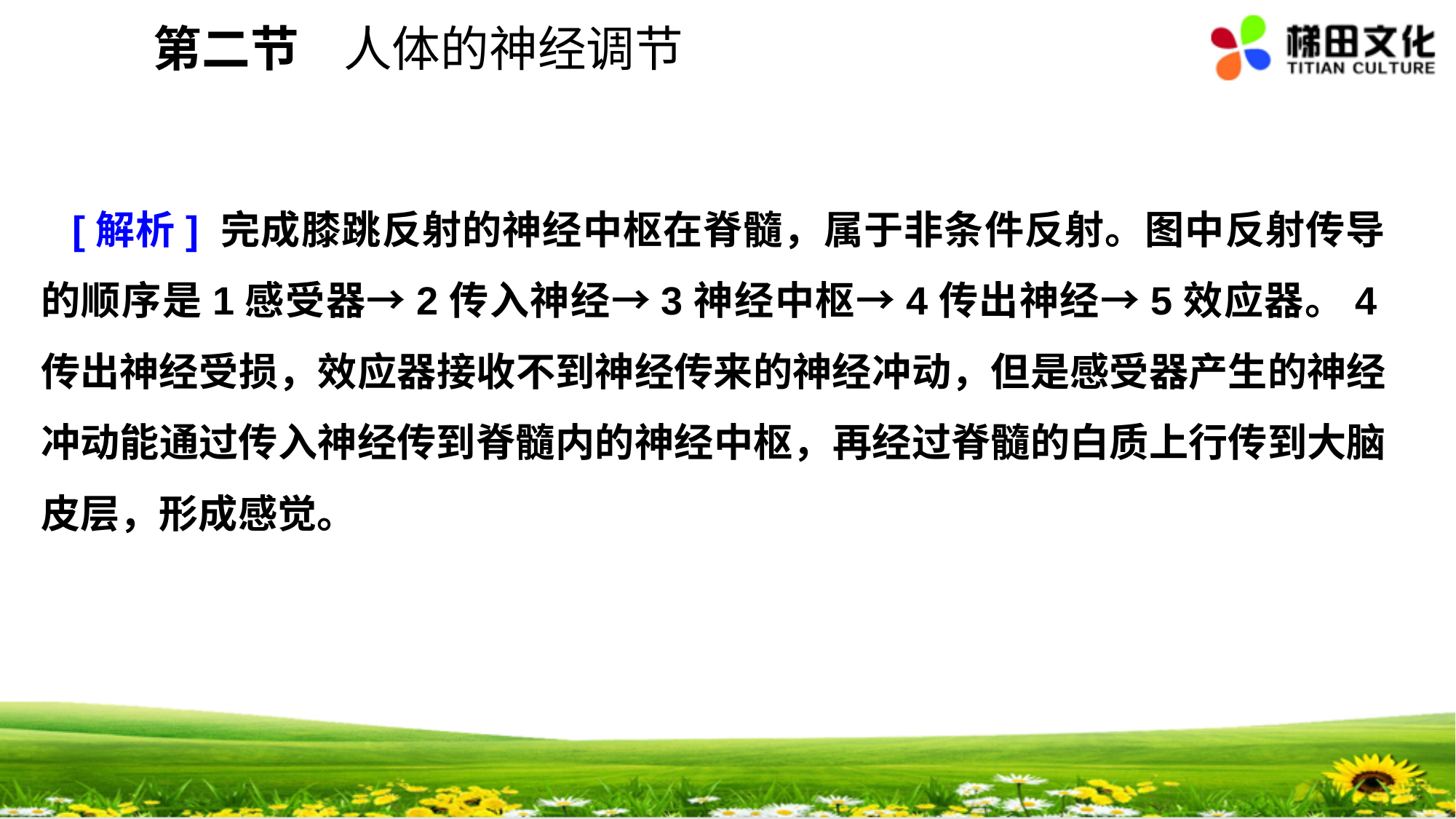

第二节    人体的神经调节
[解析] 完成膝跳反射的神经中枢在脊髓，属于非条件反射。图中反射传导的顺序是1感受器→2传入神经→3神经中枢→4传出神经→5效应器。4传出神经受损，效应器接收不到神经传来的神经冲动，但是感受器产生的神经冲动能通过传入神经传到脊髓内的神经中枢，再经过脊髓的白质上行传到大脑皮层，形成感觉。